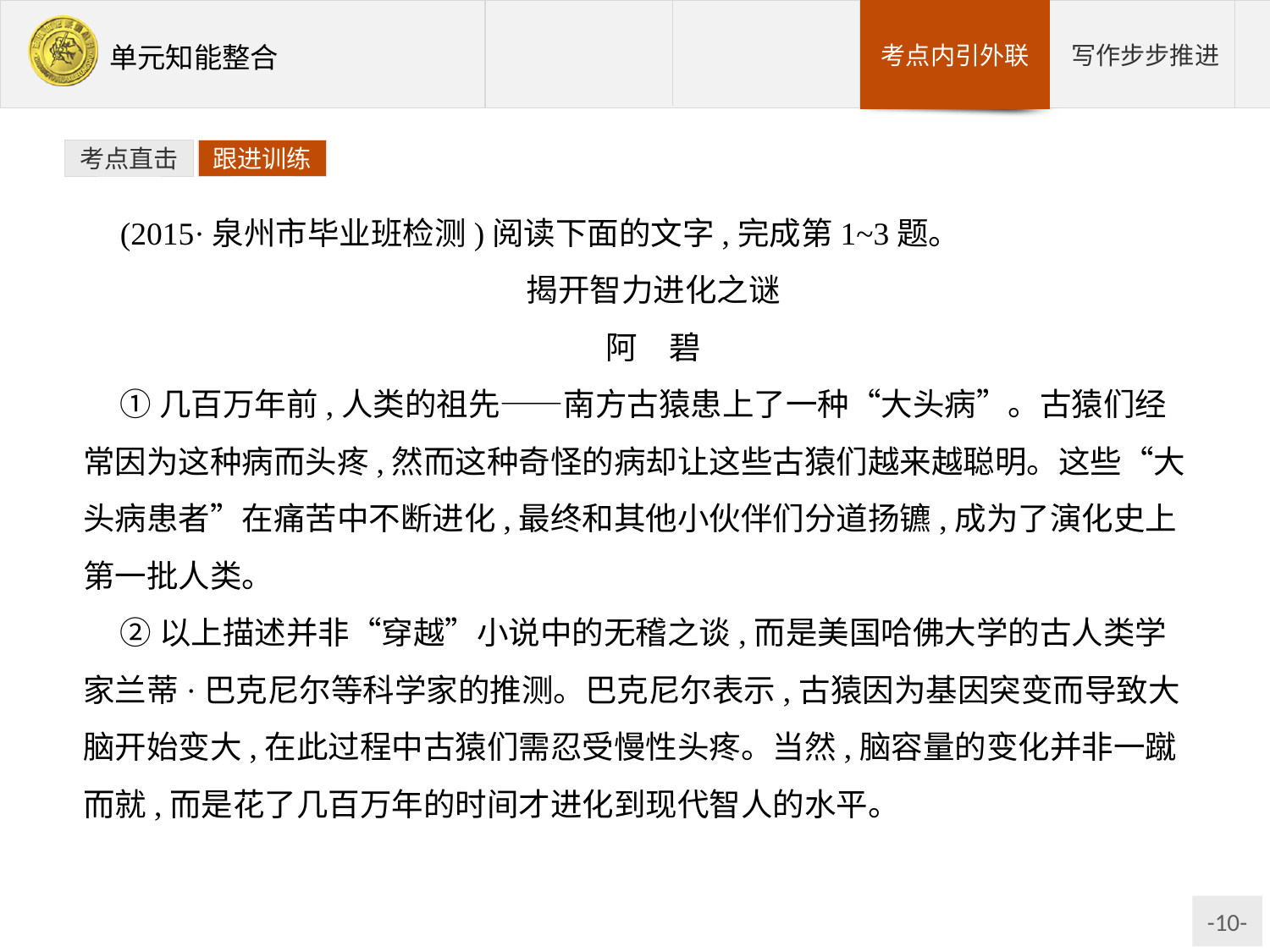

考点直击
跟进训练
(2015·泉州市毕业班检测)阅读下面的文字,完成第1~3题。
揭开智力进化之谜
阿　碧
①几百万年前,人类的祖先——南方古猿患上了一种“大头病”。古猿们经常因为这种病而头疼,然而这种奇怪的病却让这些古猿们越来越聪明。这些“大头病患者”在痛苦中不断进化,最终和其他小伙伴们分道扬镳,成为了演化史上第一批人类。
②以上描述并非“穿越”小说中的无稽之谈,而是美国哈佛大学的古人类学家兰蒂·巴克尼尔等科学家的推测。巴克尼尔表示,古猿因为基因突变而导致大脑开始变大,在此过程中古猿们需忍受慢性头疼。当然,脑容量的变化并非一蹴而就,而是花了几百万年的时间才进化到现代智人的水平。